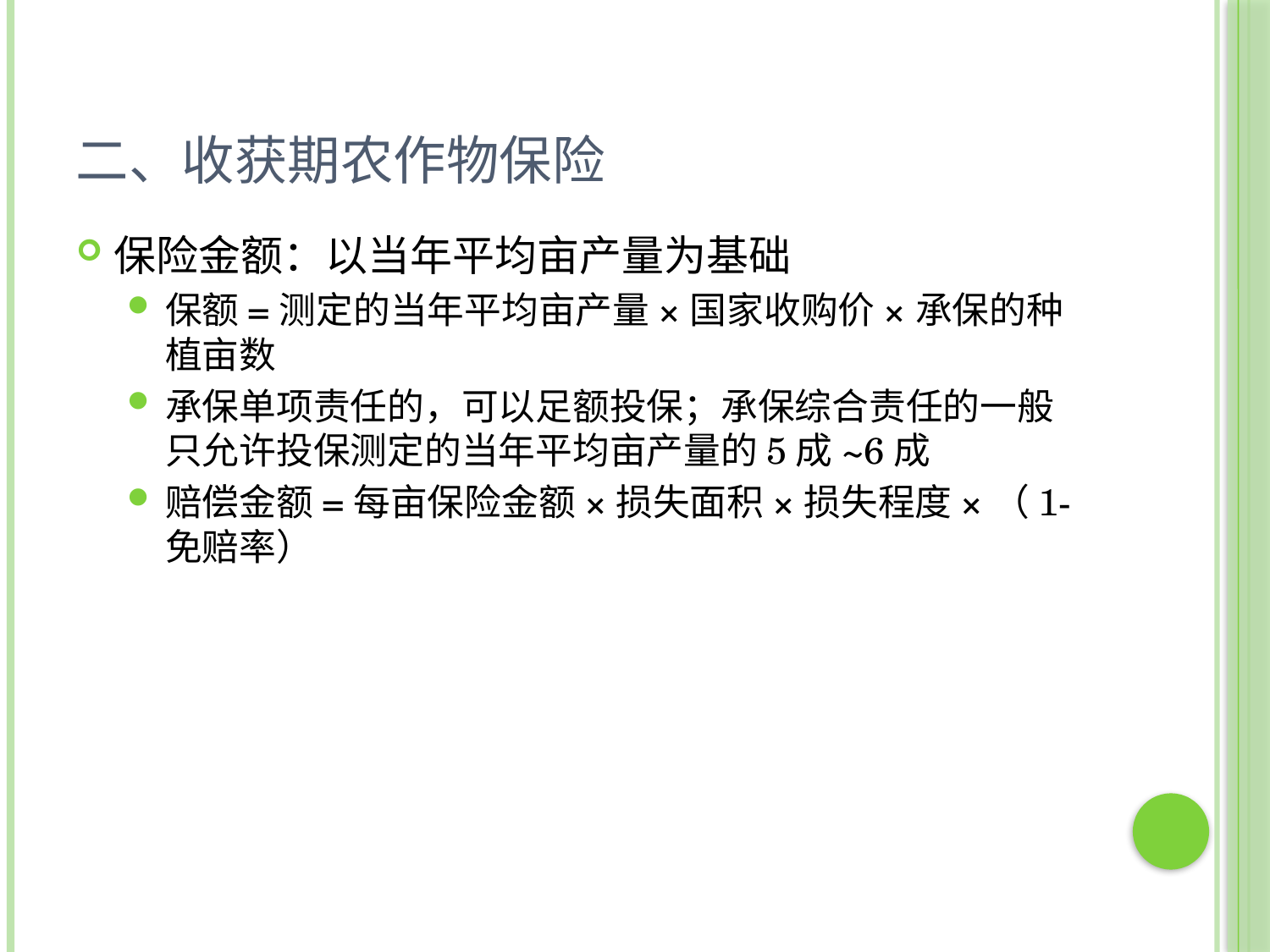

# 二、收获期农作物保险
保险金额：以当年平均亩产量为基础
保额=测定的当年平均亩产量×国家收购价×承保的种植亩数
承保单项责任的，可以足额投保；承保综合责任的一般只允许投保测定的当年平均亩产量的5成~6成
赔偿金额=每亩保险金额×损失面积×损失程度×（1-免赔率）